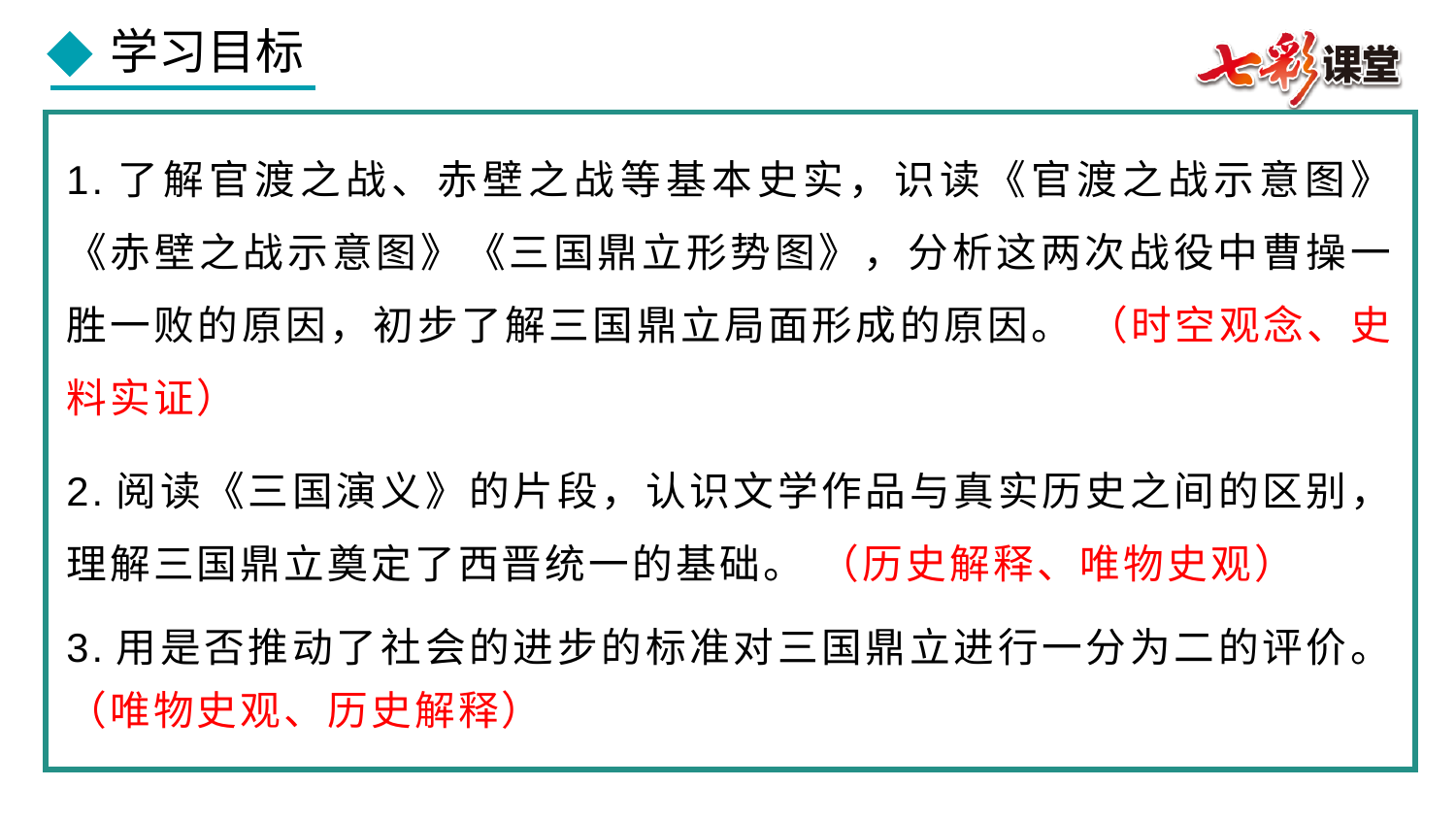

1.了解官渡之战、赤壁之战等基本史实，识读《官渡之战示意图》《赤壁之战示意图》《三国鼎立形势图》，分析这两次战役中曹操一胜一败的原因，初步了解三国鼎立局面形成的原因。 （时空观念、史料实证）
2.阅读《三国演义》的片段，认识文学作品与真实历史之间的区别，理解三国鼎立奠定了西晋统一的基础。 （历史解释、唯物史观）
3.用是否推动了社会的进步的标准对三国鼎立进行一分为二的评价。（唯物史观、历史解释）